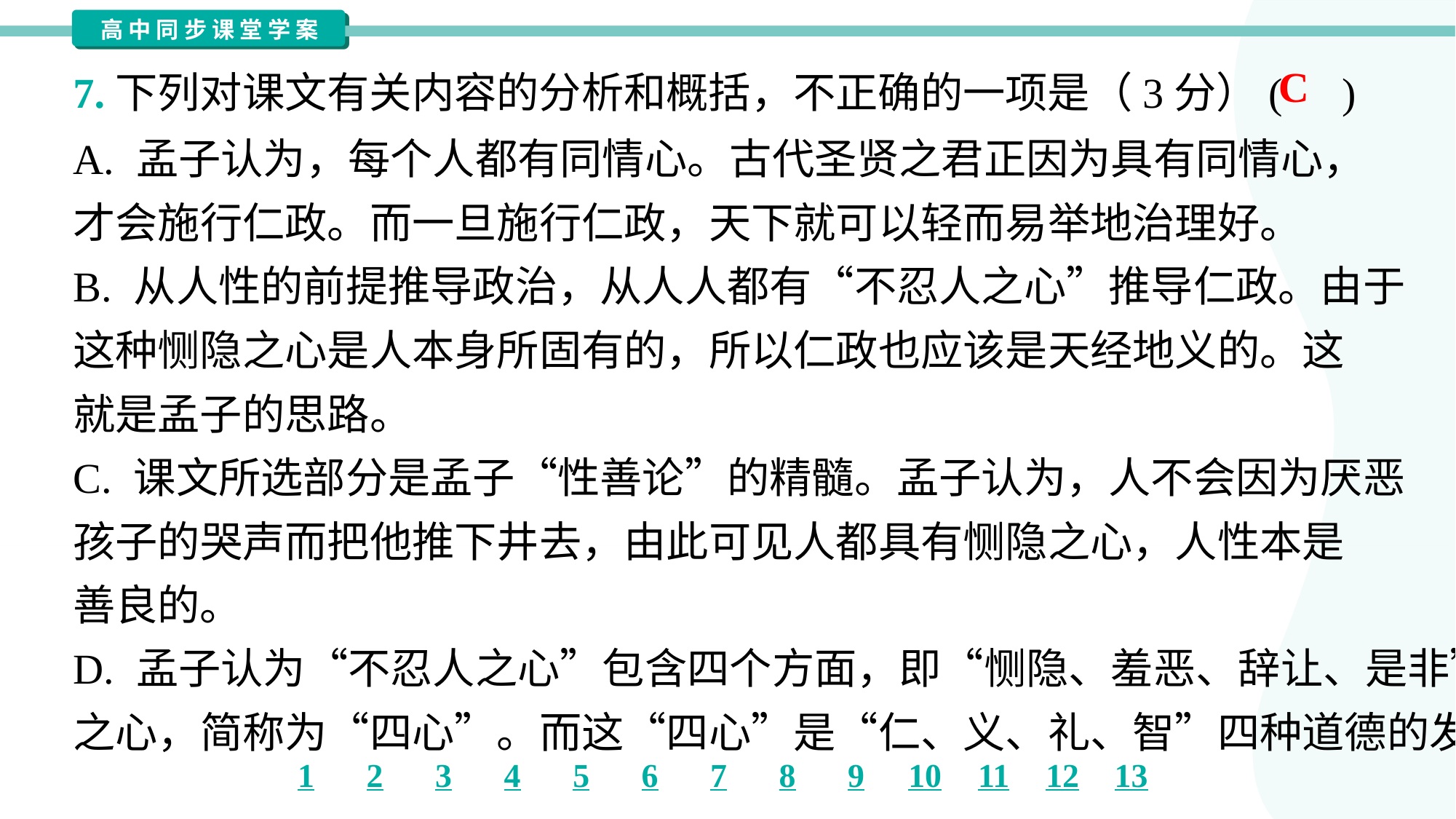

C
7.下列对课文有关内容的分析和概括，不正确的一项是（3分）(     )
A. 孟子认为，每个人都有同情心。古代圣贤之君正因为具有同情心，
才会施行仁政。而一旦施行仁政，天下就可以轻而易举地治理好。
B. 从人性的前提推导政治，从人人都有“不忍人之心”推导仁政。由于
这种恻隐之心是人本身所固有的，所以仁政也应该是天经地义的。这
就是孟子的思路。
C. 课文所选部分是孟子“性善论”的精髓。孟子认为，人不会因为厌恶
孩子的哭声而把他推下井去，由此可见人都具有恻隐之心，人性本是
善良的。
D. 孟子认为“不忍人之心”包含四个方面，即“恻隐、羞恶、辞让、是非”
之心，简称为“四心”。而这“四心”是“仁、义、礼、智”四种道德的发端。